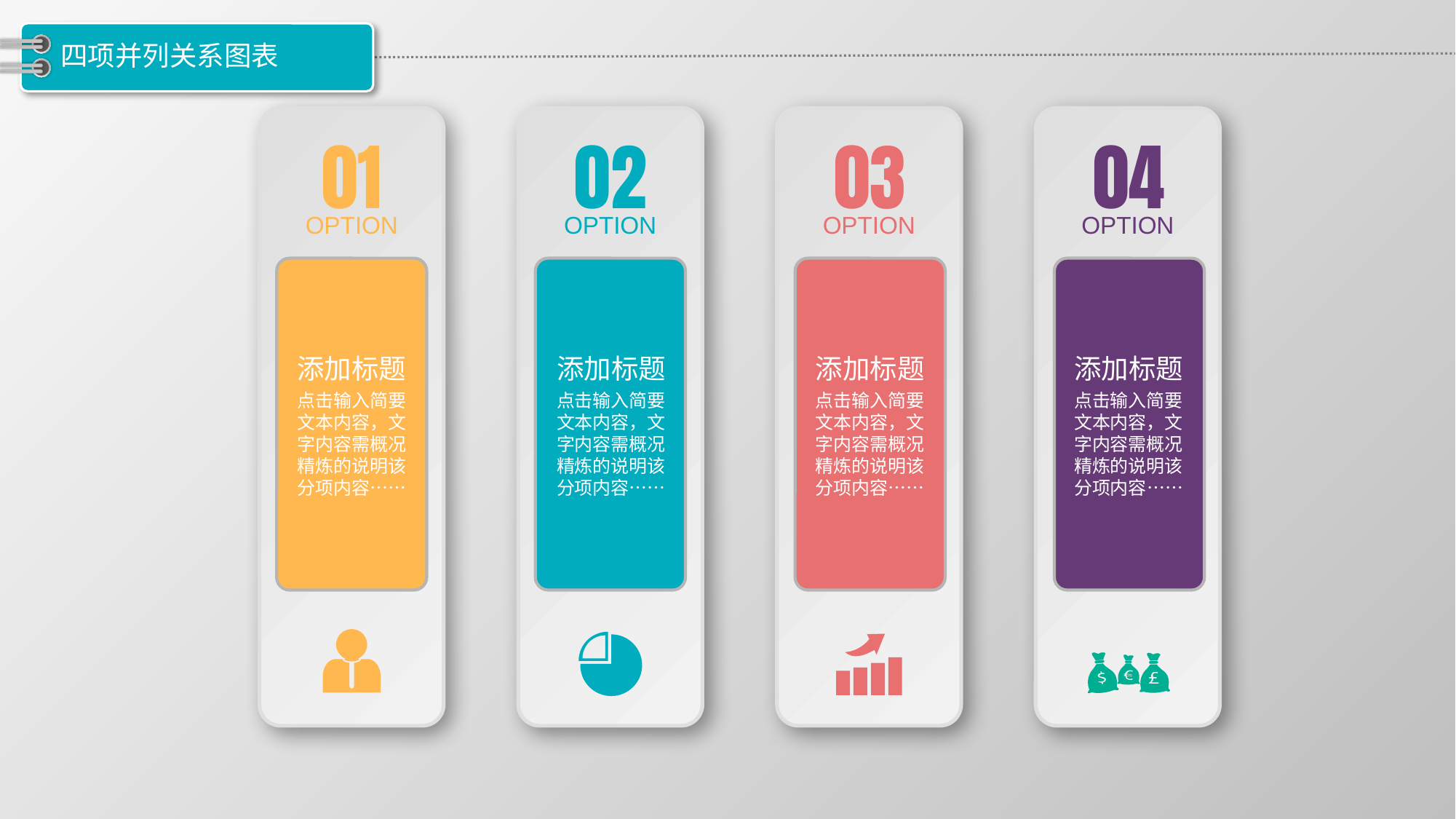

# 四项并列关系图表

01
02
03
04
OPTION
OPTION
OPTION
OPTION

添加标题
点击输入简要文本内容，文字内容需概况精炼的说明该分项内容……
添加标题
点击输入简要文本内容，文字内容需概况精炼的说明该分项内容……
添加标题
点击输入简要文本内容，文字内容需概况精炼的说明该分项内容……
添加标题
点击输入简要文本内容，文字内容需概况精炼的说明该分项内容……